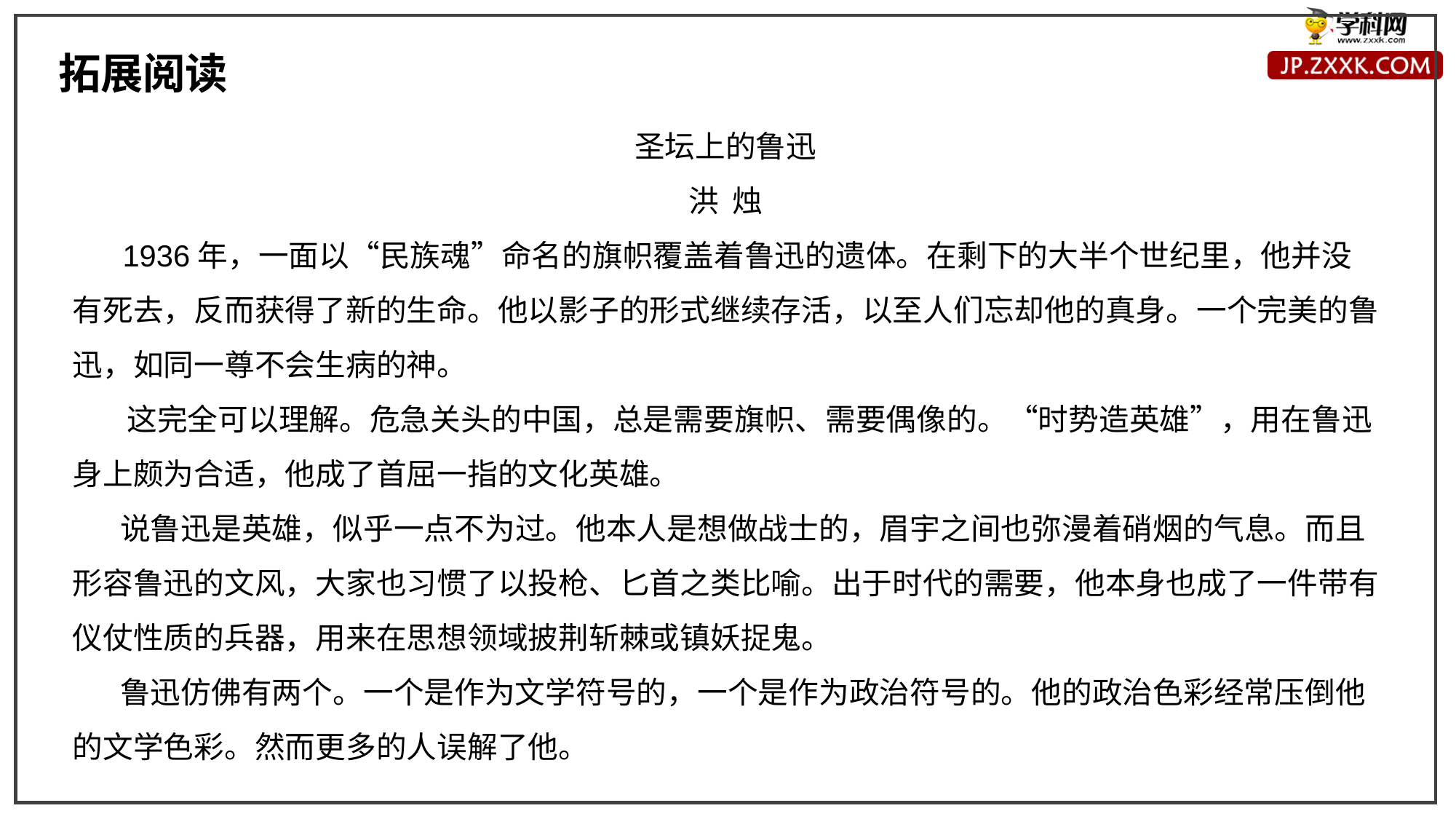

拓展阅读
圣坛上的鲁迅
洪  烛
      1936年，一面以“民族魂”命名的旗帜覆盖着鲁迅的遗体。在剩下的大半个世纪里，他并没有死去，反而获得了新的生命。他以影子的形式继续存活，以至人们忘却他的真身。一个完美的鲁迅，如同一尊不会生病的神。
       这完全可以理解。危急关头的中国，总是需要旗帜、需要偶像的。“时势造英雄”，用在鲁迅身上颇为合适，他成了首屈一指的文化英雄。
      说鲁迅是英雄，似乎一点不为过。他本人是想做战士的，眉宇之间也弥漫着硝烟的气息。而且形容鲁迅的文风，大家也习惯了以投枪、匕首之类比喻。出于时代的需要，他本身也成了一件带有仪仗性质的兵器，用来在思想领域披荆斩棘或镇妖捉鬼。
      鲁迅仿佛有两个。一个是作为文学符号的，一个是作为政治符号的。他的政治色彩经常压倒他的文学色彩。然而更多的人误解了他。